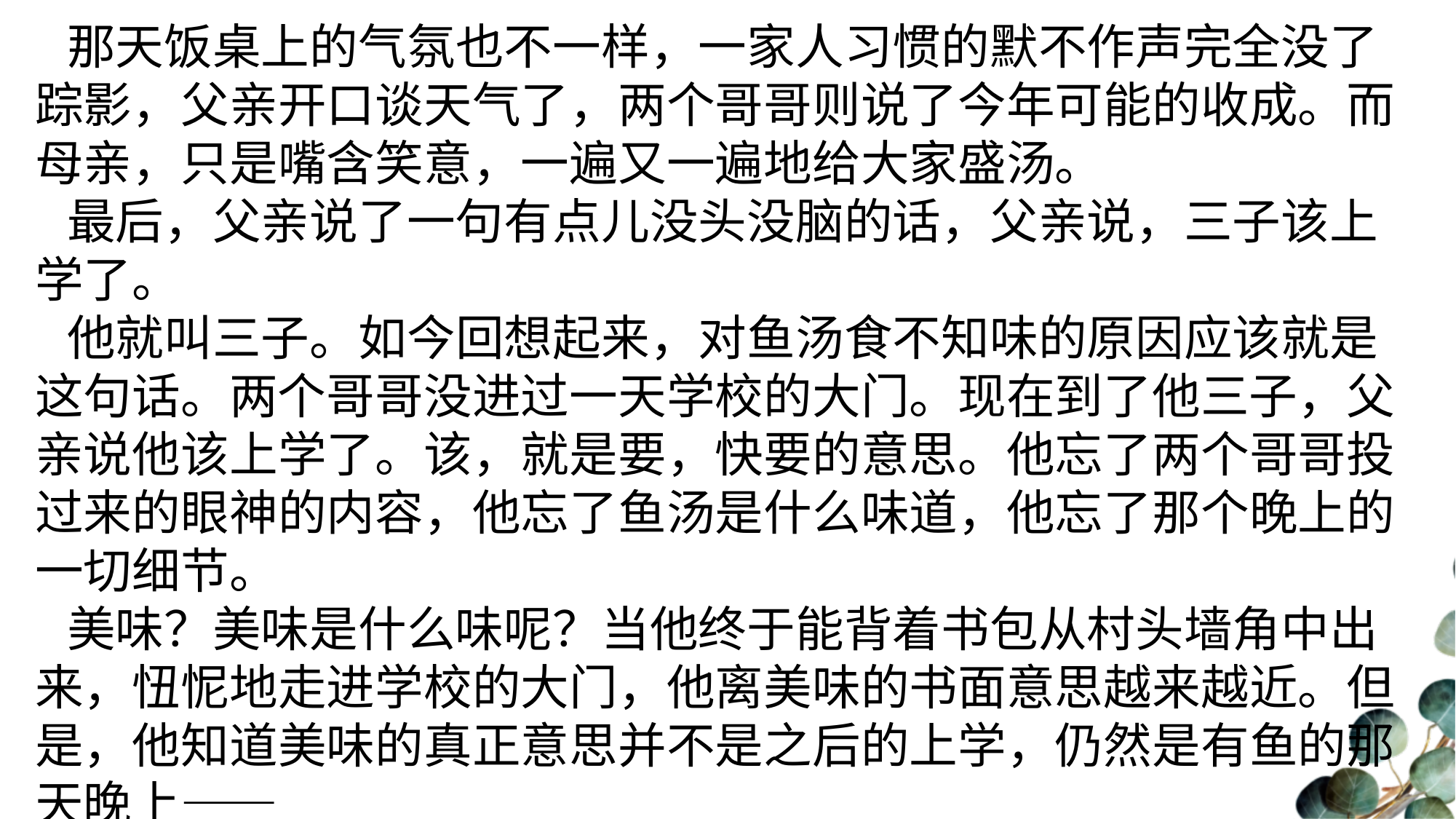

那天饭桌上的气氛也不一样，一家人习惯的默不作声完全没了踪影，父亲开口谈天气了，两个哥哥则说了今年可能的收成。而母亲，只是嘴含笑意，一遍又一遍地给大家盛汤。
最后，父亲说了一句有点儿没头没脑的话，父亲说，三子该上学了。
他就叫三子。如今回想起来，对鱼汤食不知味的原因应该就是这句话。两个哥哥没进过一天学校的大门。现在到了他三子，父亲说他该上学了。该，就是要，快要的意思。他忘了两个哥哥投过来的眼神的内容，他忘了鱼汤是什么味道，他忘了那个晚上的一切细节。
美味？美味是什么味呢？当他终于能背着书包从村头墙角中出来，忸怩地走进学校的大门，他离美味的书面意思越来越近。但是，他知道美味的真正意思并不是之后的上学，仍然是有鱼的那天晚上——